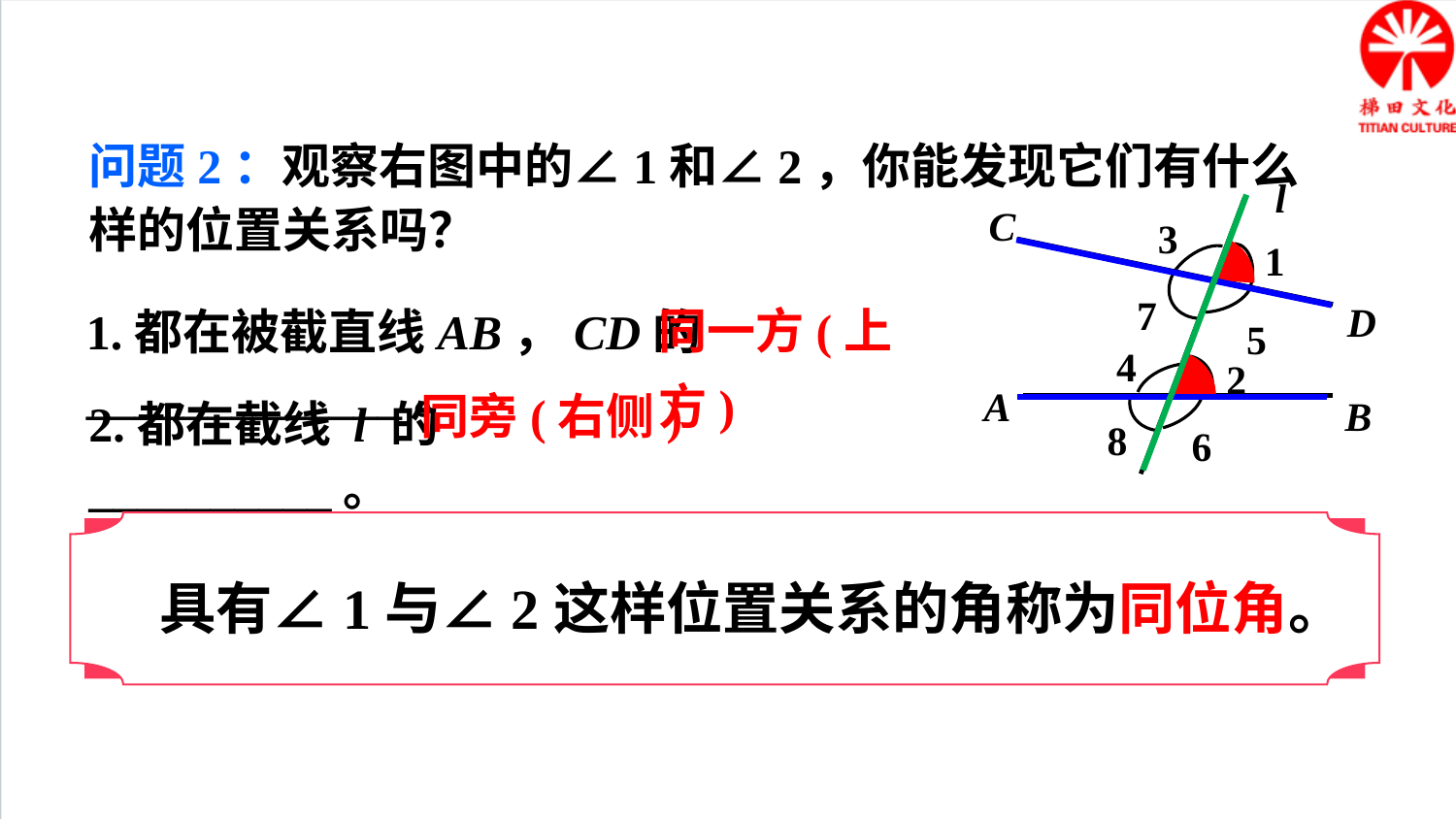

问题2：观察右图中的∠1和∠2，你能发现它们有什么样的位置关系吗？
l
C
3
1

7
D
5
4
2

A

B

8
6

同一方(上方)
1.都在被截直线AB，CD的_____________。

同旁(右侧)
2.都在截线 l 的__________。

具有∠1与∠2这样位置关系的角称为同位角。